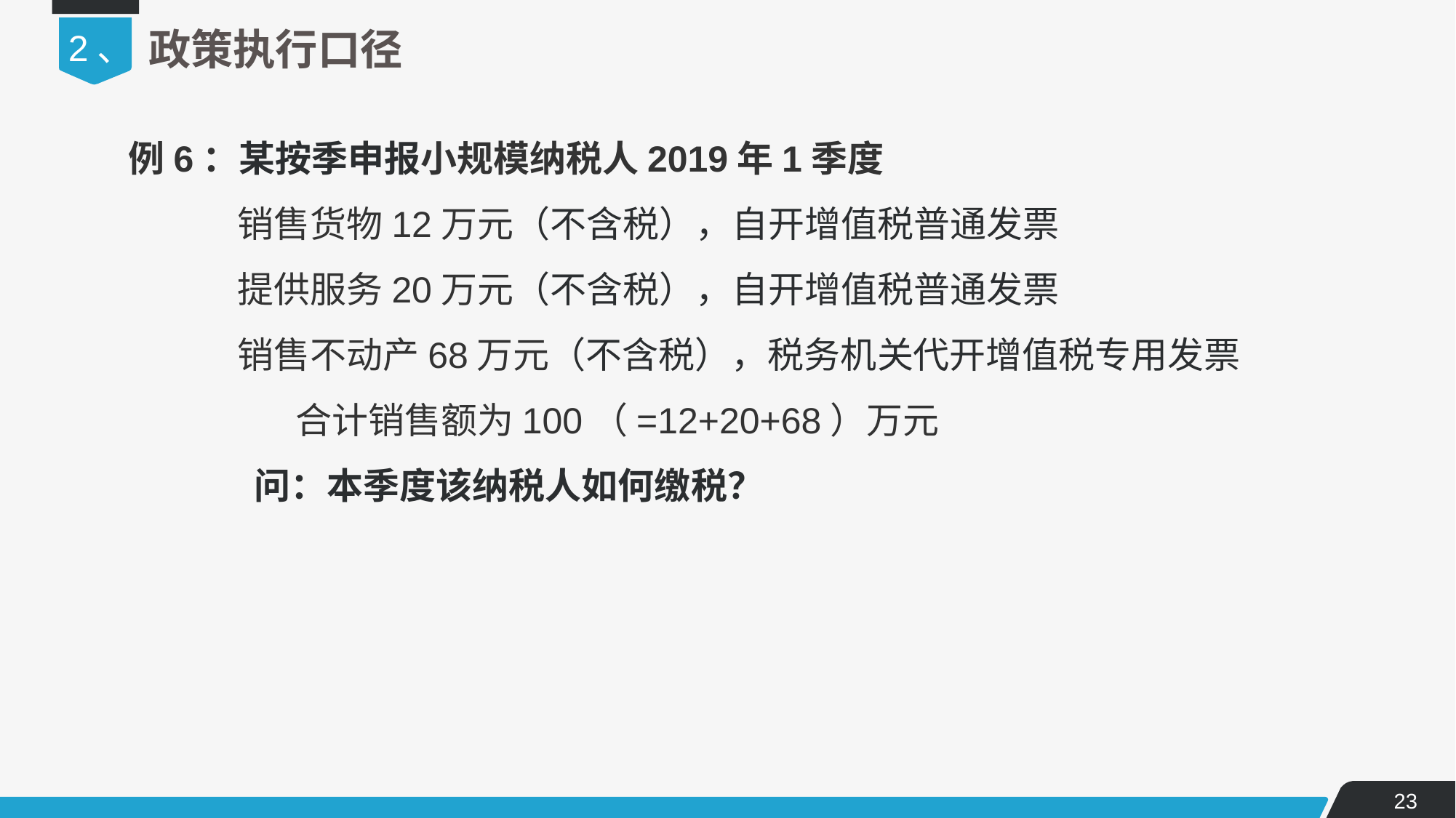

2、
政策执行口径
例6：某按季申报小规模纳税人2019年1季度
销售货物12万元（不含税），自开增值税普通发票
提供服务20万元（不含税），自开增值税普通发票
销售不动产68万元（不含税），税务机关代开增值税专用发票
      合计销售额为100（=12+20+68）万元
 问：本季度该纳税人如何缴税？